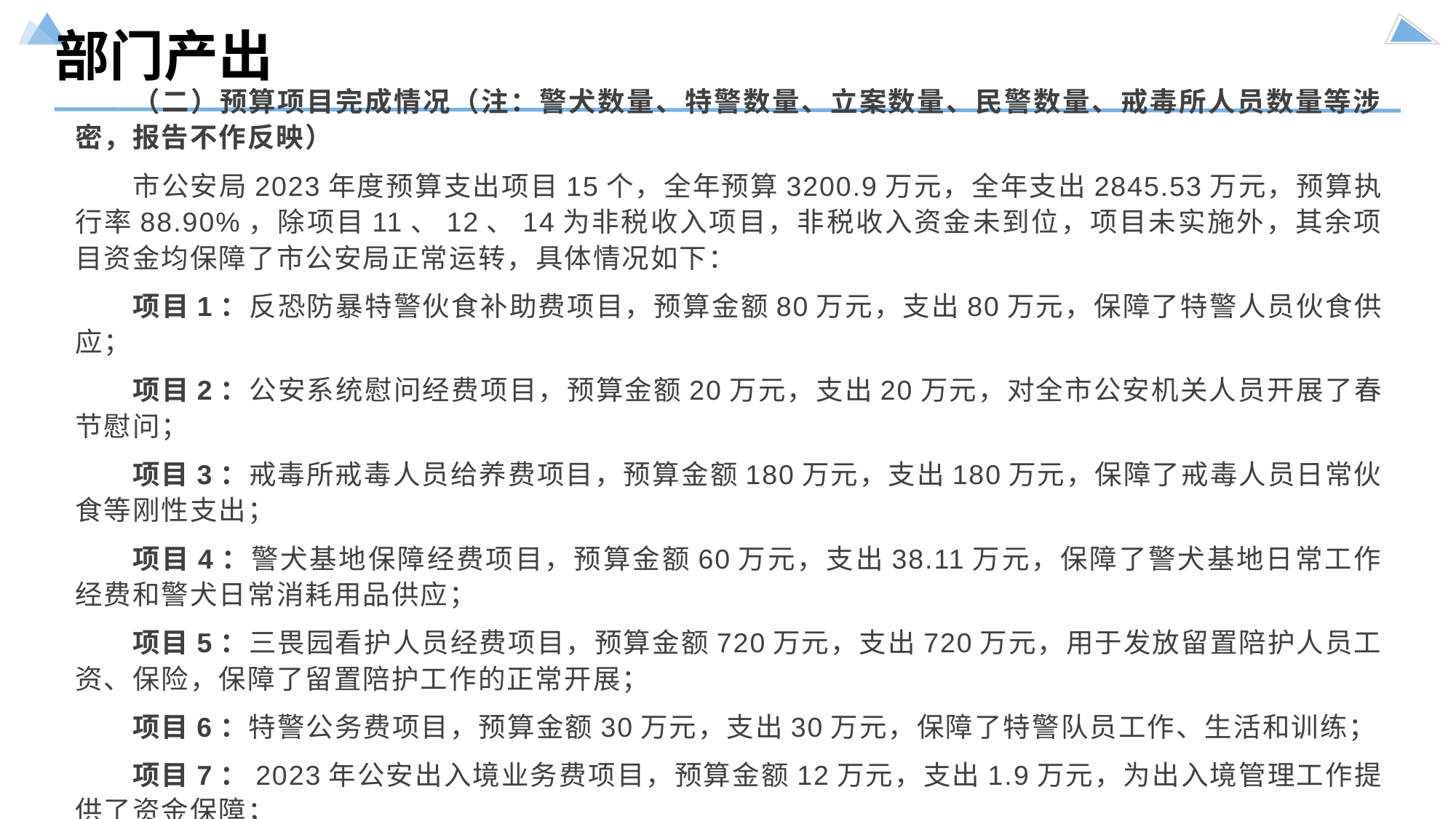

部门产出
（二）预算项目完成情况（注：警犬数量、特警数量、立案数量、民警数量、戒毒所人员数量等涉密，报告不作反映）
市公安局2023年度预算支出项目15个，全年预算3200.9万元，全年支出2845.53万元，预算执行率88.90%，除项目11、12、14为非税收入项目，非税收入资金未到位，项目未实施外，其余项目资金均保障了市公安局正常运转，具体情况如下：
项目1：反恐防暴特警伙食补助费项目，预算金额80万元，支出80万元，保障了特警人员伙食供应；
项目2：公安系统慰问经费项目，预算金额20万元，支出20万元，对全市公安机关人员开展了春节慰问；
项目3：戒毒所戒毒人员给养费项目，预算金额180万元，支出180万元，保障了戒毒人员日常伙食等刚性支出；
项目4：警犬基地保障经费项目，预算金额60万元，支出38.11万元，保障了警犬基地日常工作经费和警犬日常消耗用品供应；
项目5：三畏园看护人员经费项目，预算金额720万元，支出720万元，用于发放留置陪护人员工资、保险，保障了留置陪护工作的正常开展；
项目6：特警公务费项目，预算金额30万元，支出30万元，保障了特警队员工作、生活和训练；
项目7：2023年公安出入境业务费项目，预算金额12万元，支出1.9万元，为出入境管理工作提供了资金保障；